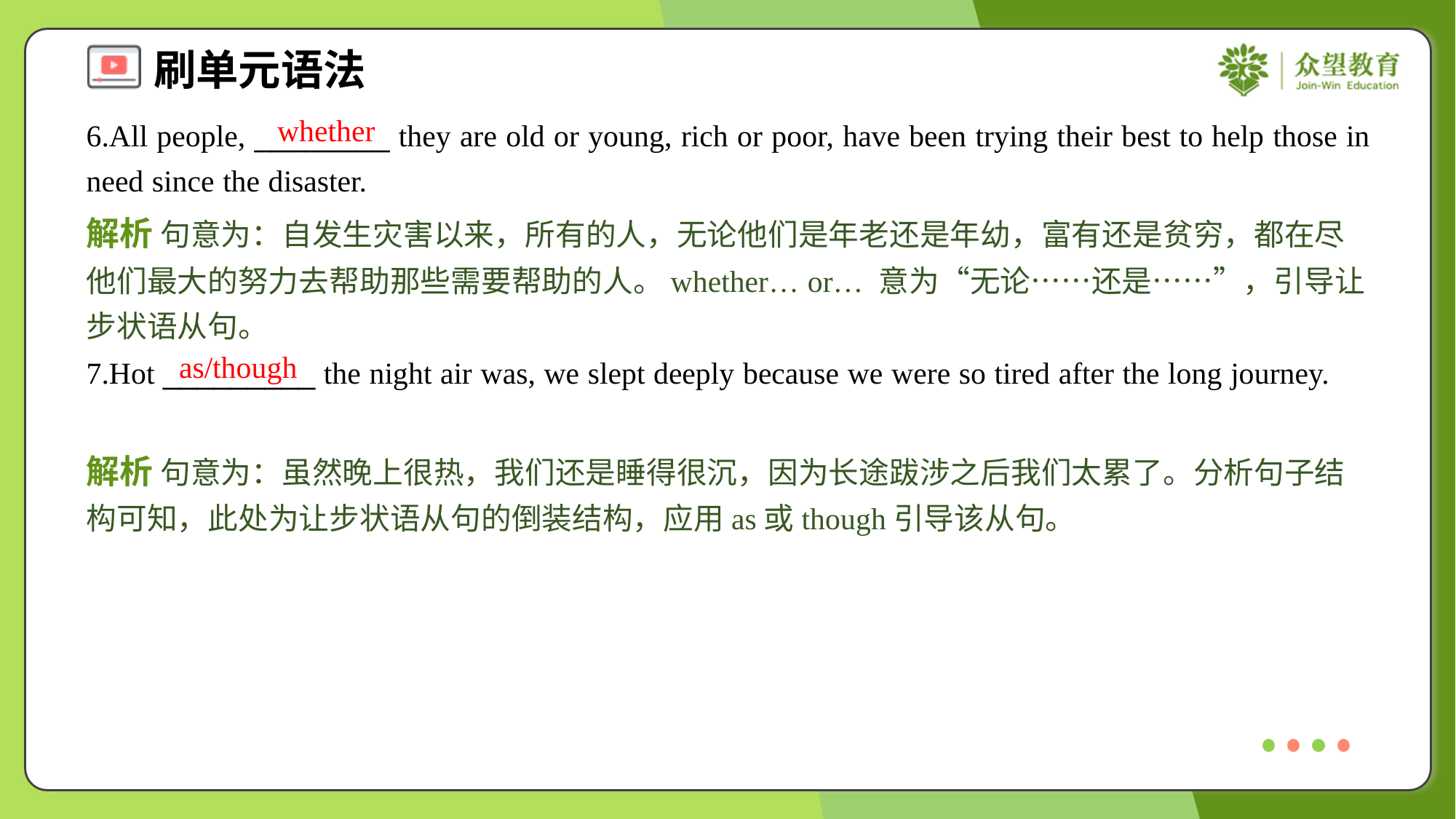

whether
6.All people, ________ they are old or young, rich or poor, have been trying their best to help those in need since the disaster.
解析 句意为：自发生灾害以来，所有的人，无论他们是年老还是年幼，富有还是贫穷，都在尽他们最大的努力去帮助那些需要帮助的人。whether… or… 意为“无论……还是……”，引导让步状语从句。
as/though
7.Hot _________ the night air was, we slept deeply because we were so tired after the long journey.
解析 句意为：虽然晚上很热，我们还是睡得很沉，因为长途跋涉之后我们太累了。分析句子结构可知，此处为让步状语从句的倒装结构，应用as或though引导该从句。